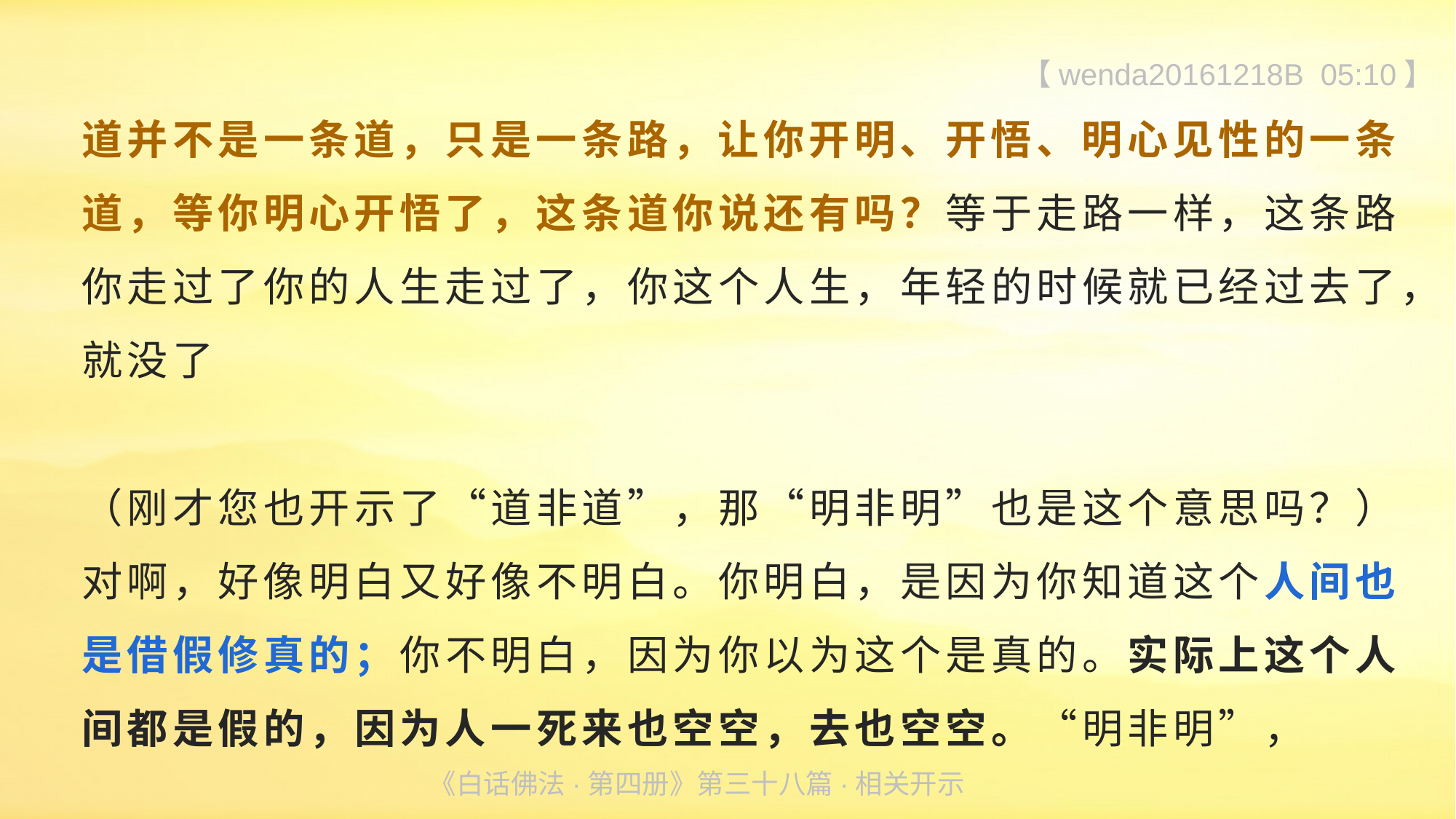

【wenda20161218B  05:10】
道并不是一条道，只是一条路，让你开明、开悟、明心见性的一条道，等你明心开悟了，这条道你说还有吗？等于走路一样，这条路你走过了你的人生走过了，你这个人生，年轻的时候就已经过去了，就没了

（刚才您也开示了“道非道”，那“明非明”也是这个意思吗？）对啊，好像明白又好像不明白。你明白，是因为你知道这个人间也是借假修真的；你不明白，因为你以为这个是真的。实际上这个人间都是假的，因为人一死来也空空，去也空空。“明非明”，
《白话佛法·第四册》第三十八篇·相关开示